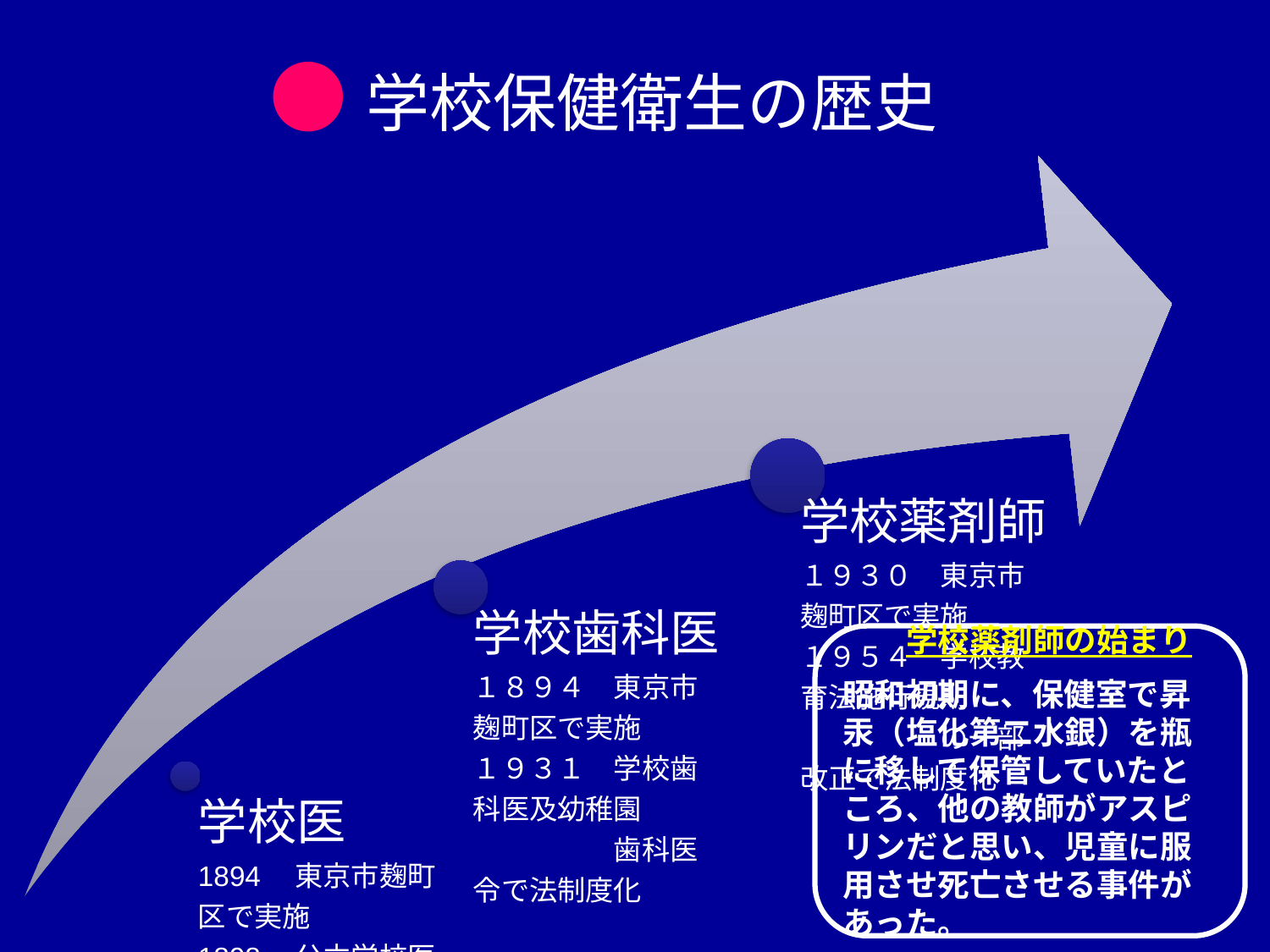

# ●学校保健衛生の歴史
学校医
1894　東京市麹町区で実施
学校歯科医
１８９４　東京市麹町区で実施
１９３１　学校歯科医及幼稚園
　　　　　歯科医令で法制度化
学校薬剤師
１９３０　東京市麹町区で実施

　　学校薬剤師の始まり
昭和初期に、保健室で昇汞（塩化第二水銀）を瓶に移して保管していたところ、他の教師がアスピリンだと思い、児童に服用させ死亡させる事件があった。